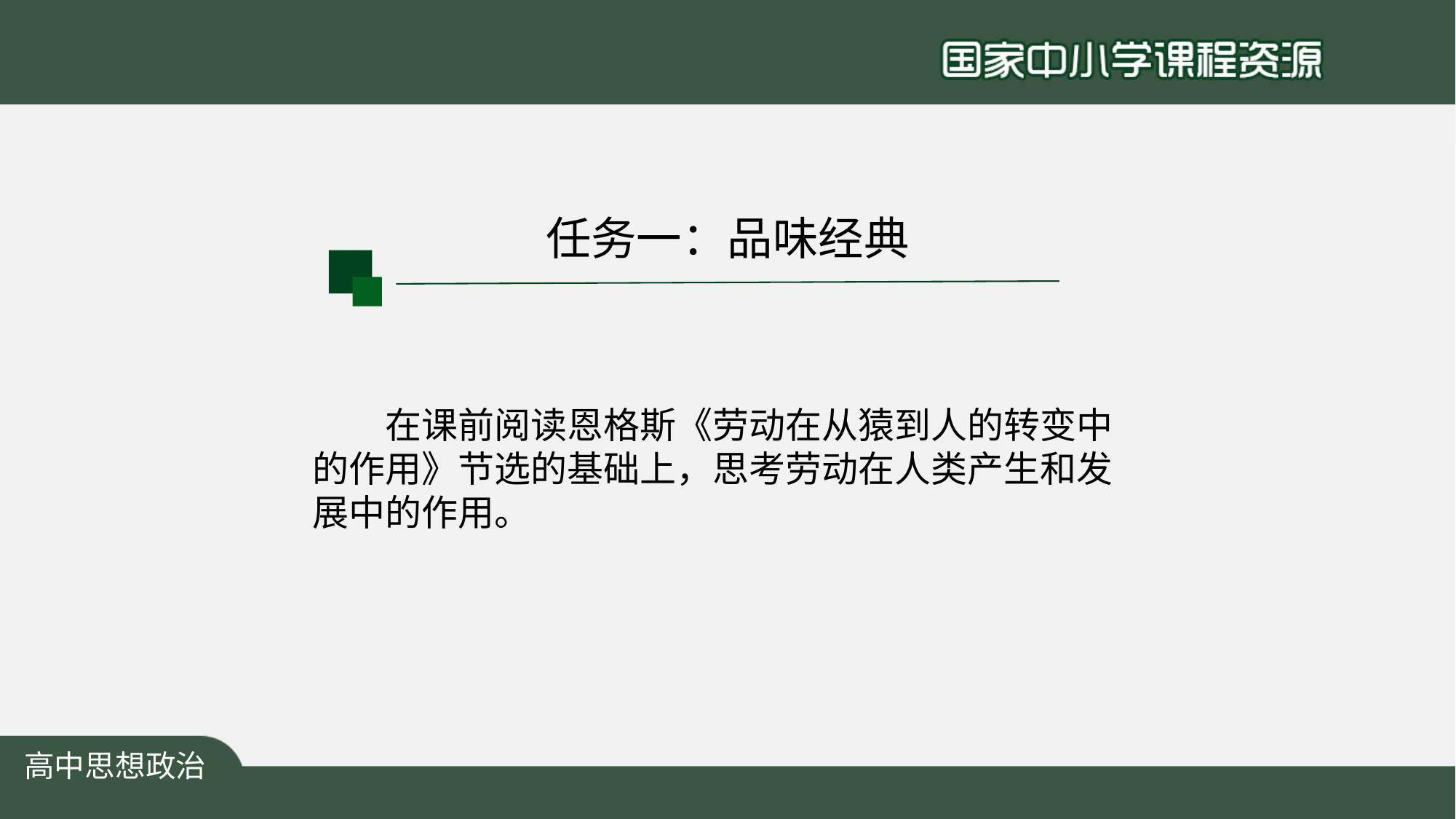

任务一：品味经典

在课前阅读恩格斯《劳动在从猿到人的转变中的作用》节选的基础上，思考劳动在人类产生和发展中的作用。